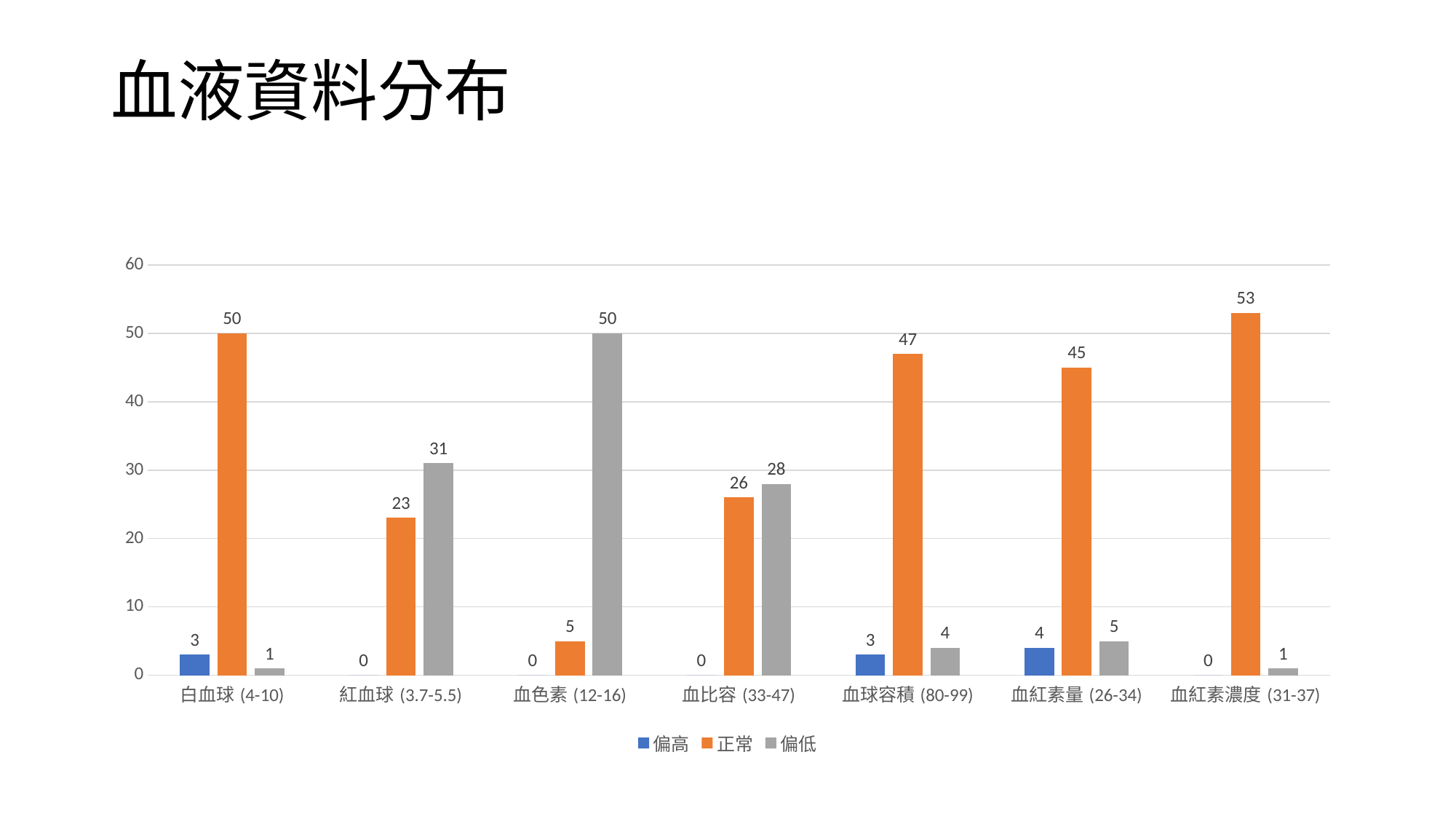

# 血液資料分布

### Chart

| Category | 偏高 | 正常 | 偏低 |
|---|---|---|---|
| 白血球(4-10) | 3.0 | 50.0 | 1.0 |
| 紅血球(3.7-5.5) | 0.0 | 23.0 | 31.0 |
| 血色素(12-16) | 0.0 | 5.0 | 50.0 |
| 血比容(33-47) | 0.0 | 26.0 | 28.0 |
| 血球容積(80-99) | 3.0 | 47.0 | 4.0 |
| 血紅素量(26-34) | 4.0 | 45.0 | 5.0 |
| 血紅素濃度(31-37) | 0.0 | 53.0 | 1.0 |